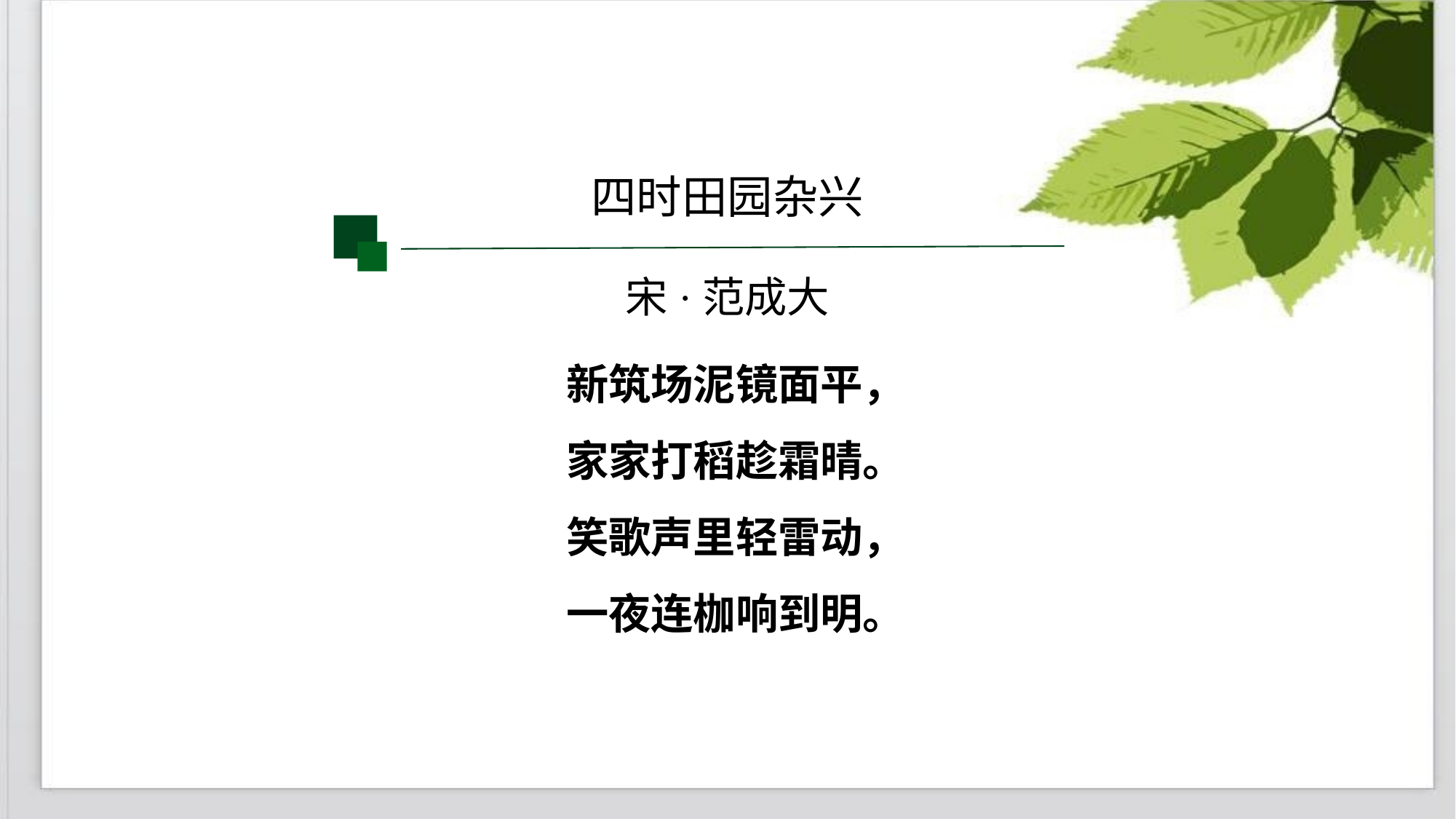

四时田园杂兴

宋·范成大
新筑场泥镜面平，
家家打稻趁霜晴。
笑歌声里轻雷动，
一夜连枷响到明。